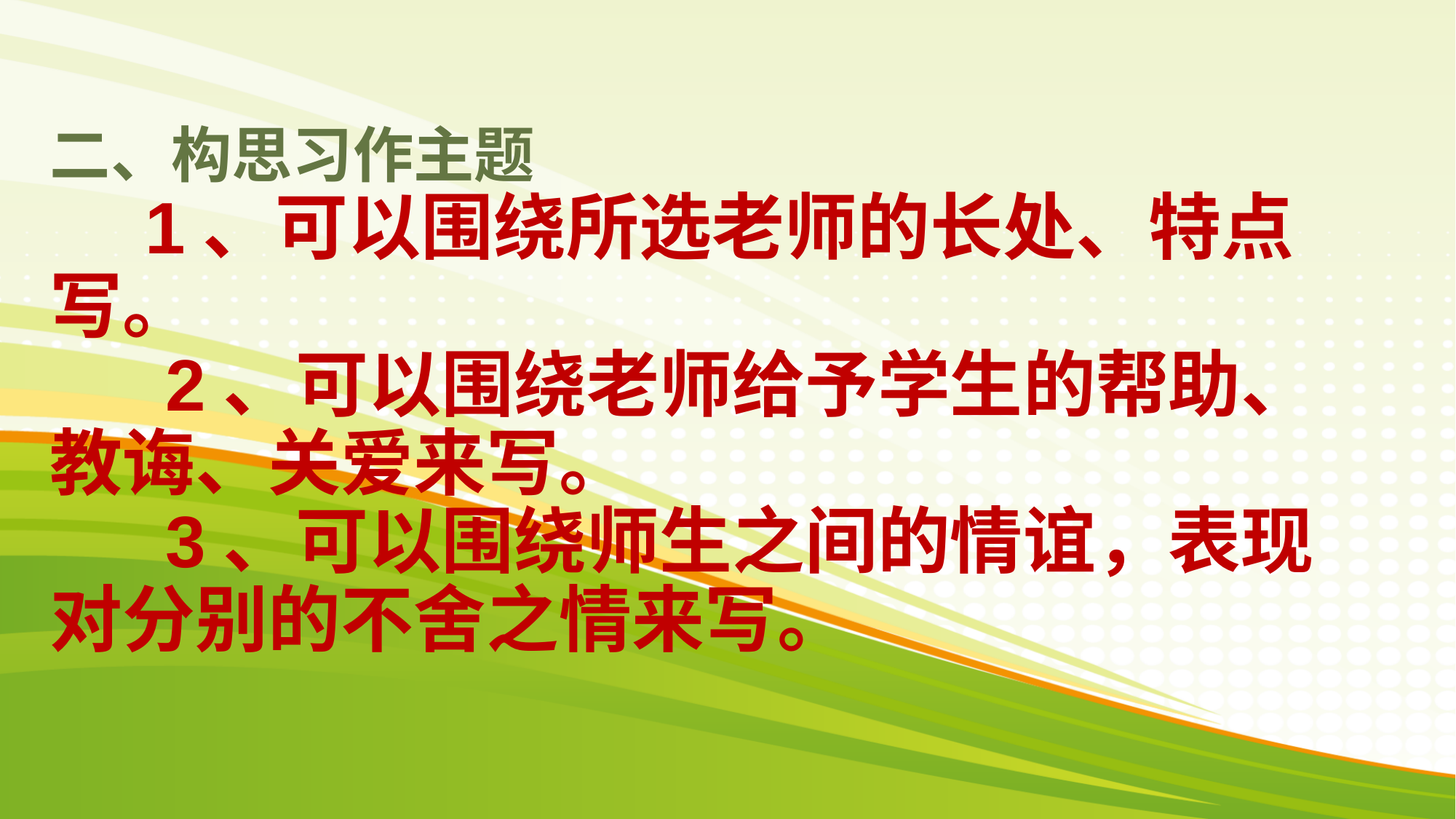

# 二、构思习作主题
  1、可以围绕所选老师的长处、特点写。
   2、可以围绕老师给予学生的帮助、教诲、关爱来写。
   3、可以围绕师生之间的情谊，表现对分别的不舍之情来写。